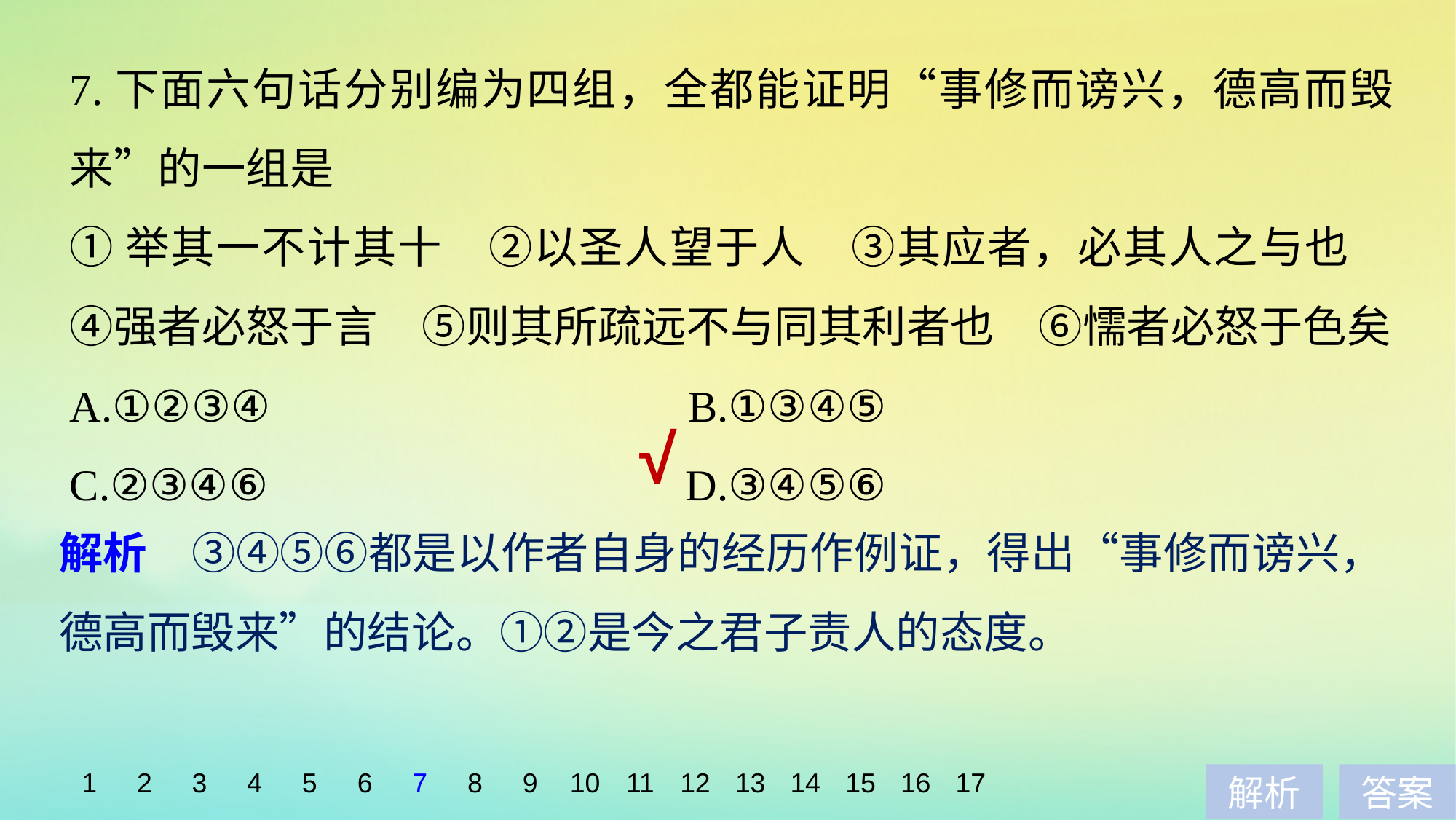

7.下面六句话分别编为四组，全都能证明“事修而谤兴，德高而毁来”的一组是
①举其一不计其十　②以圣人望于人　③其应者，必其人之与也　④强者必怒于言　⑤则其所疏远不与同其利者也　⑥懦者必怒于色矣
A.①②③④　　　　　　　　　B.①③④⑤
C.②③④⑥　　　　　　　　　D.③④⑤⑥
√
解析　③④⑤⑥都是以作者自身的经历作例证，得出“事修而谤兴，德高而毁来”的结论。①②是今之君子责人的态度。
1
2
3
4
5
6
7
8
9
10
11
12
13
14
15
16
17
解析
答案